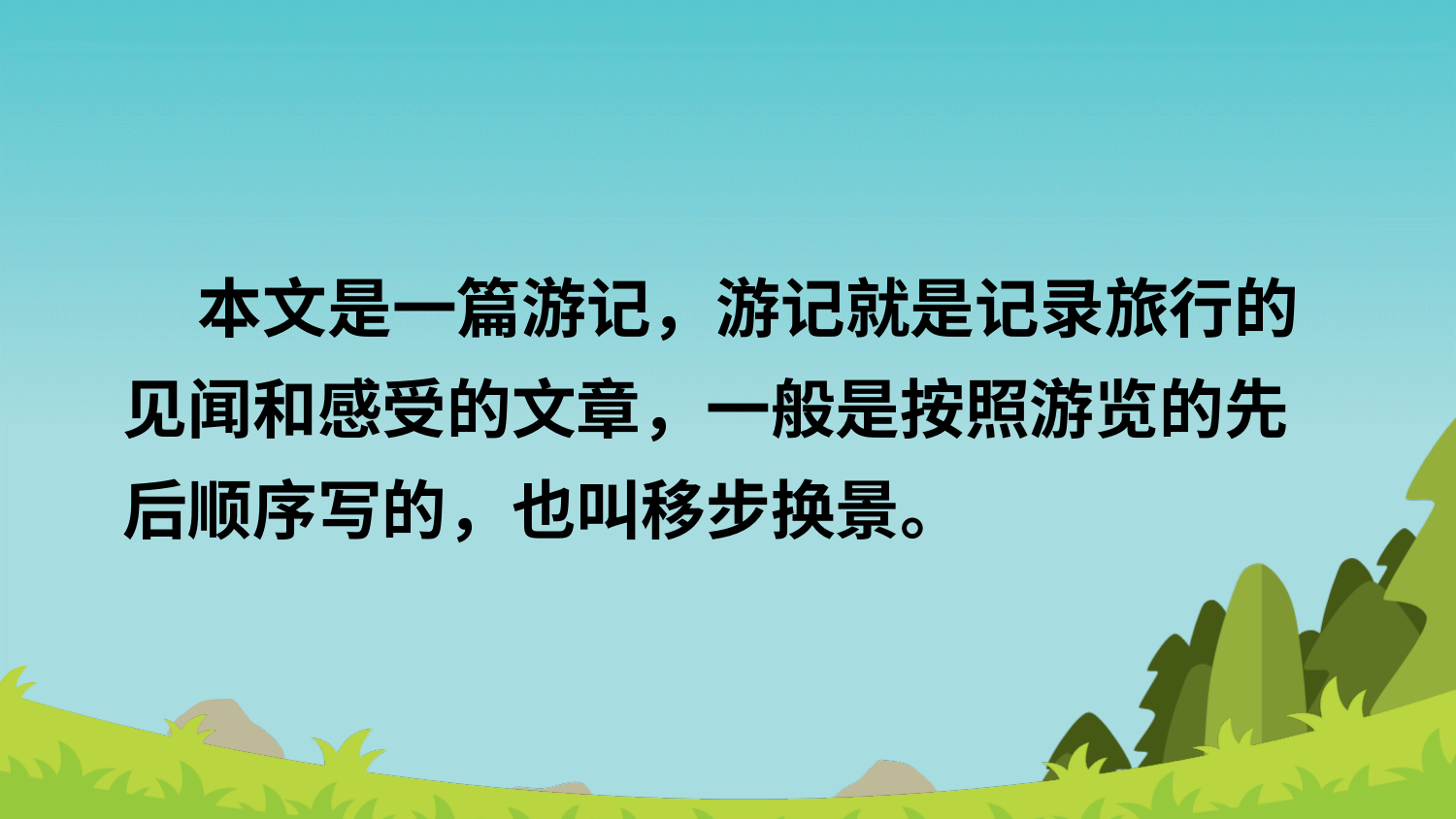

本文是一篇游记，游记就是记录旅行的见闻和感受的文章，一般是按照游览的先后顺序写的，也叫移步换景。